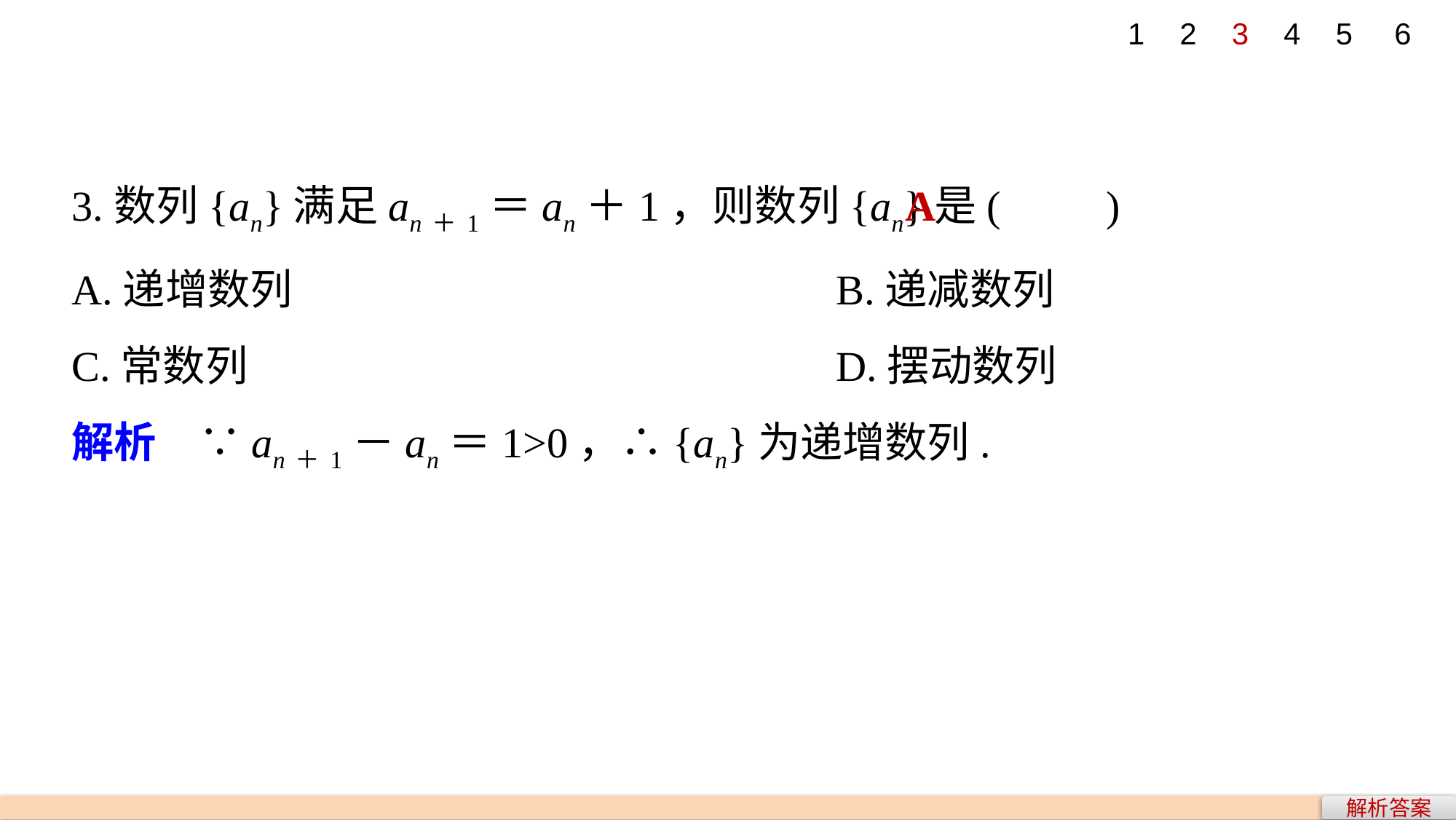

1
2
3
4
5
6
3.数列{an}满足an＋1＝an＋1，则数列{an}是(　　)
A.递增数列  			B.递减数列
C.常数列  			D.摆动数列
A
解析　∵an＋1－an＝1>0，∴{an}为递增数列.
解析答案